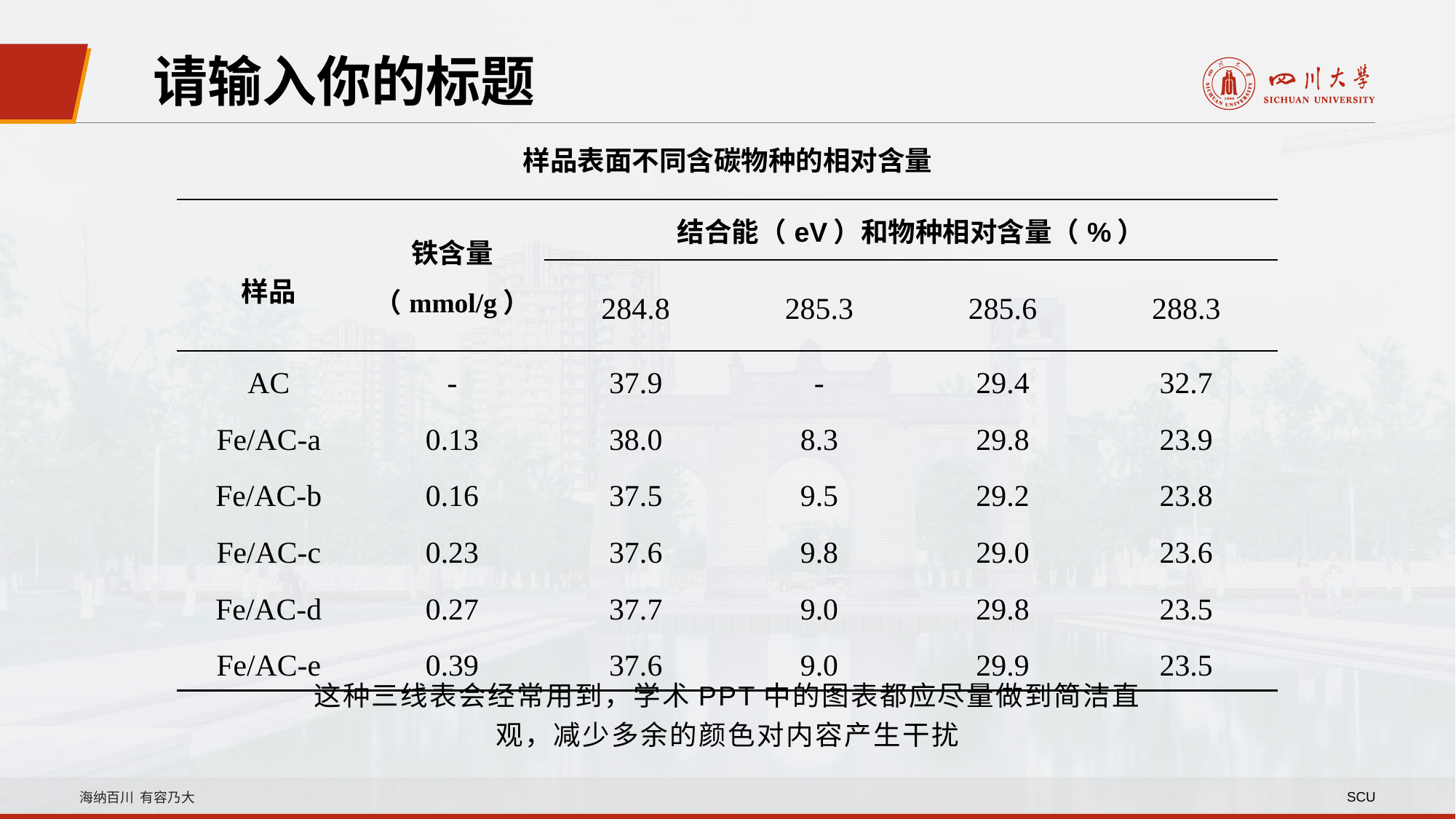

请输入你的标题
样品表面不同含碳物种的相对含量
| 样品 | 铁含量 （mmol/g） | 结合能（eV）和物种相对含量（%） |  |  |  |
| --- | --- | --- | --- | --- | --- |
|  |  | 284.8 | 285.3 | 285.6 | 288.3 |
| AC | - | 37.9 | - | 29.4 | 32.7 |
| Fe/AC-a | 0.13 | 38.0 | 8.3 | 29.8 | 23.9 |
| Fe/AC-b | 0.16 | 37.5 | 9.5 | 29.2 | 23.8 |
| Fe/AC-c | 0.23 | 37.6 | 9.8 | 29.0 | 23.6 |
| Fe/AC-d | 0.27 | 37.7 | 9.0 | 29.8 | 23.5 |
| Fe/AC-e | 0.39 | 37.6 | 9.0 | 29.9 | 23.5 |
这种三线表会经常用到，学术PPT中的图表都应尽量做到简洁直观，减少多余的颜色对内容产生干扰